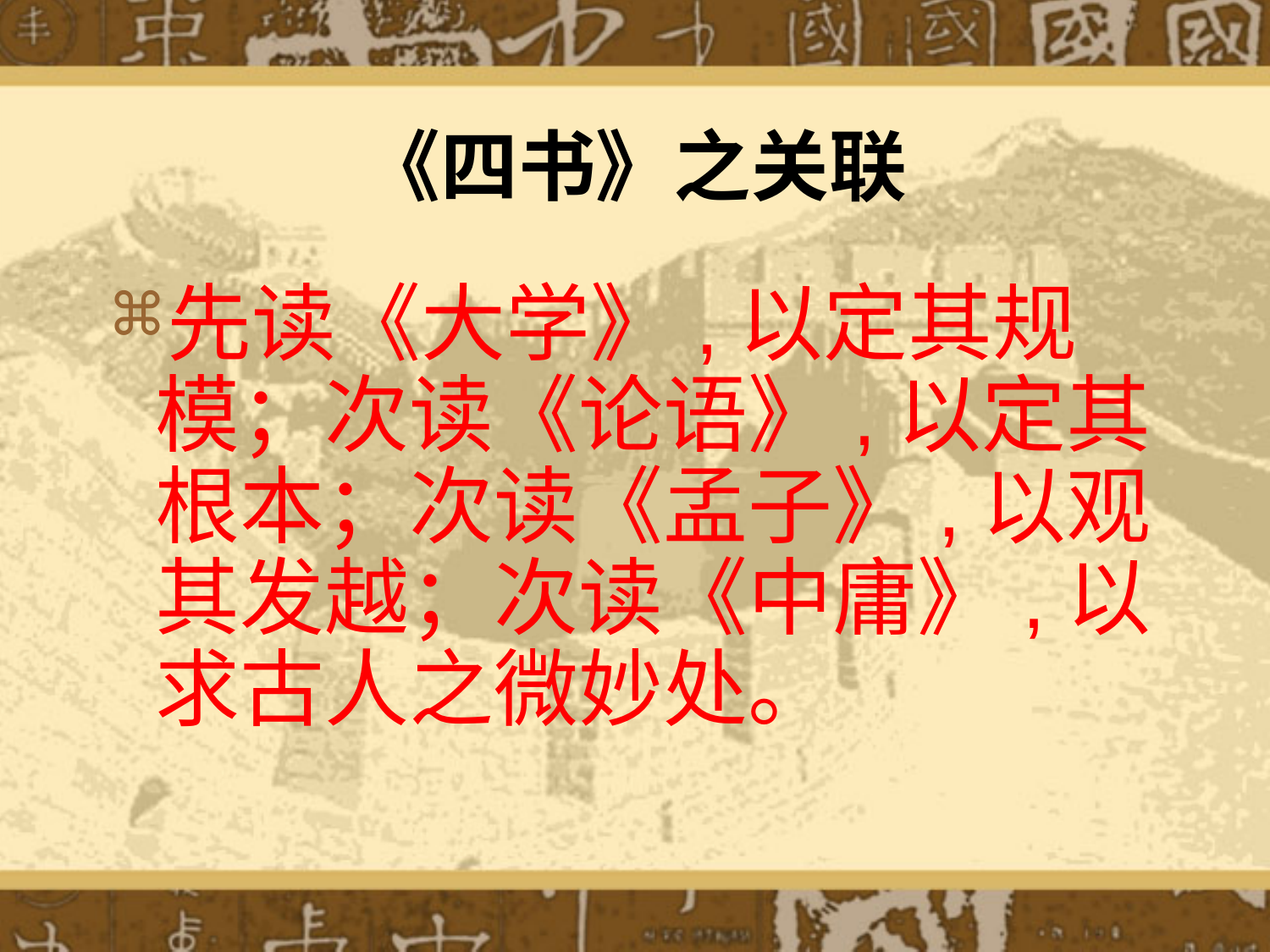

# 《四书》之关联
先读《大学》,以定其规模；次读《论语》,以定其根本；次读《孟子》,以观其发越；次读《中庸》,以求古人之微妙处。